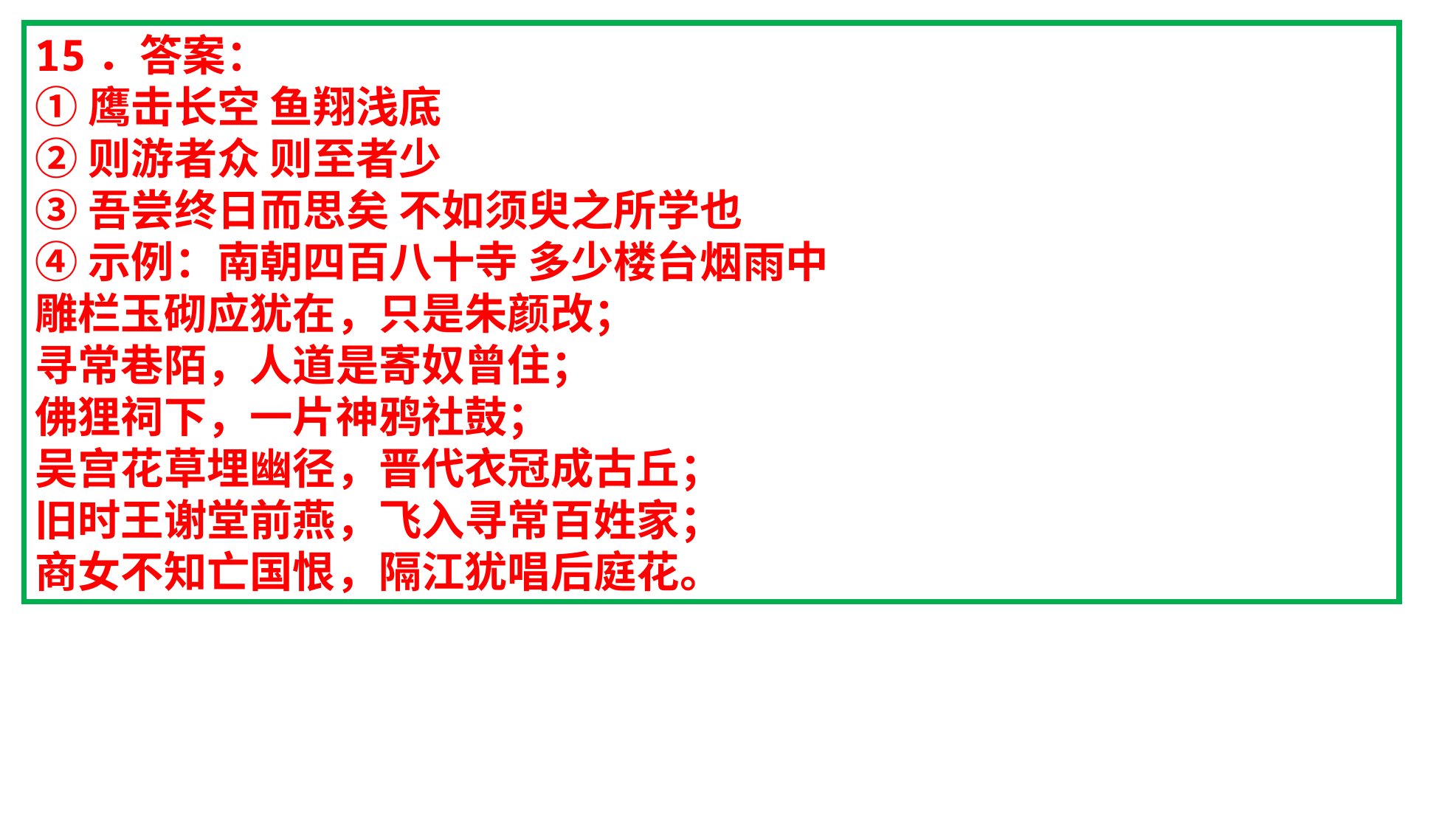

15．答案：
①鹰击长空 鱼翔浅底
②则游者众 则至者少
③吾尝终日而思矣 不如须臾之所学也
④示例：南朝四百八十寺 多少楼台烟雨中
雕栏玉砌应犹在，只是朱颜改；
寻常巷陌，人道是寄奴曾住；
佛狸祠下，一片神鸦社鼓；
吴宫花草埋幽径，晋代衣冠成古丘；
旧时王谢堂前燕，飞入寻常百姓家；
商女不知亡国恨，隔江犹唱后庭花。